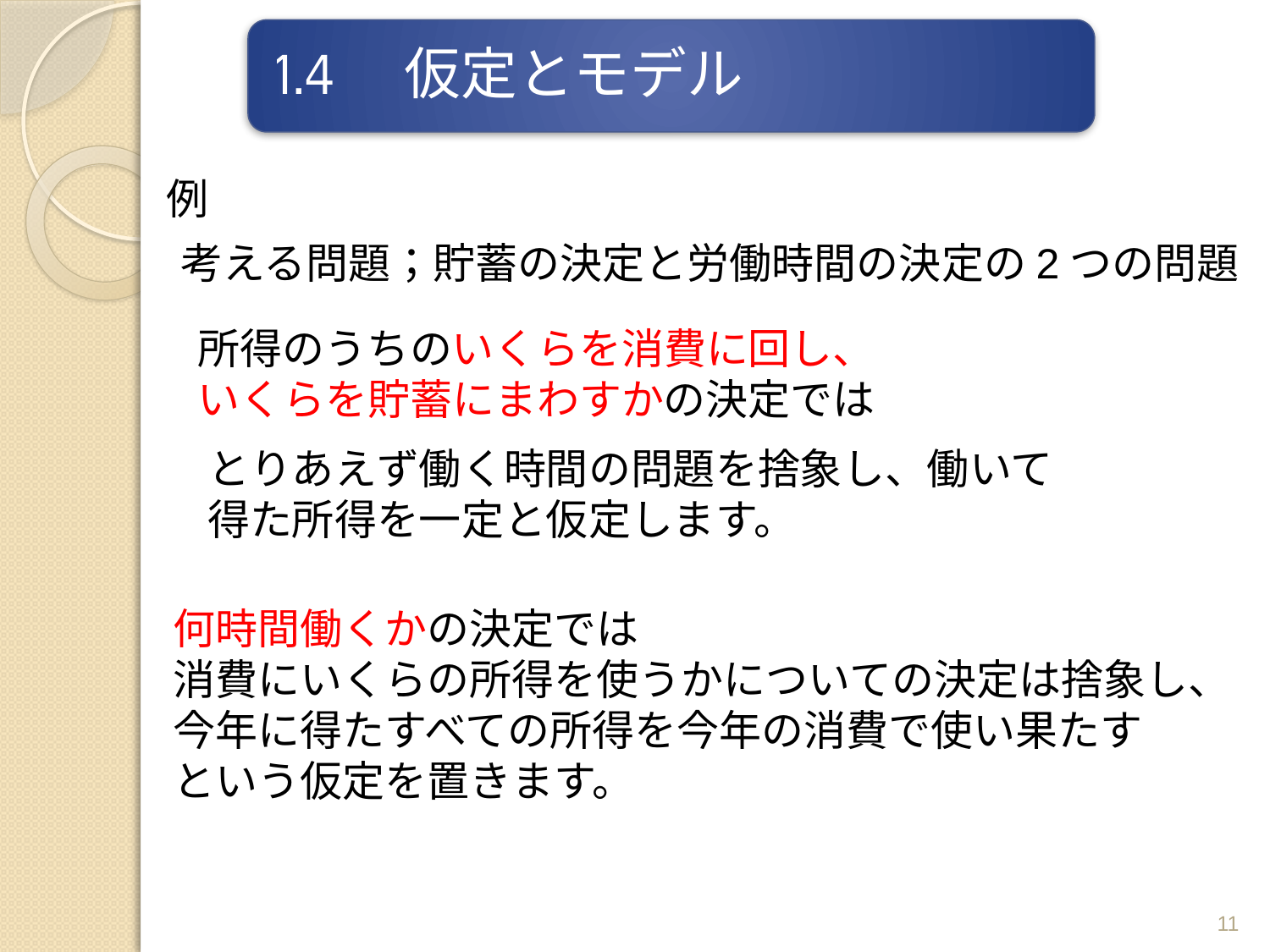

1.4　仮定とモデル
例
考える問題；貯蓄の決定と労働時間の決定の2つの問題
所得のうちのいくらを消費に回し、
いくらを貯蓄にまわすかの決定では
とりあえず働く時間の問題を捨象し、働いて得た所得を一定と仮定します。
何時間働くかの決定では
消費にいくらの所得を使うかについての決定は捨象し、
今年に得たすべての所得を今年の消費で使い果たす
という仮定を置きます。
11